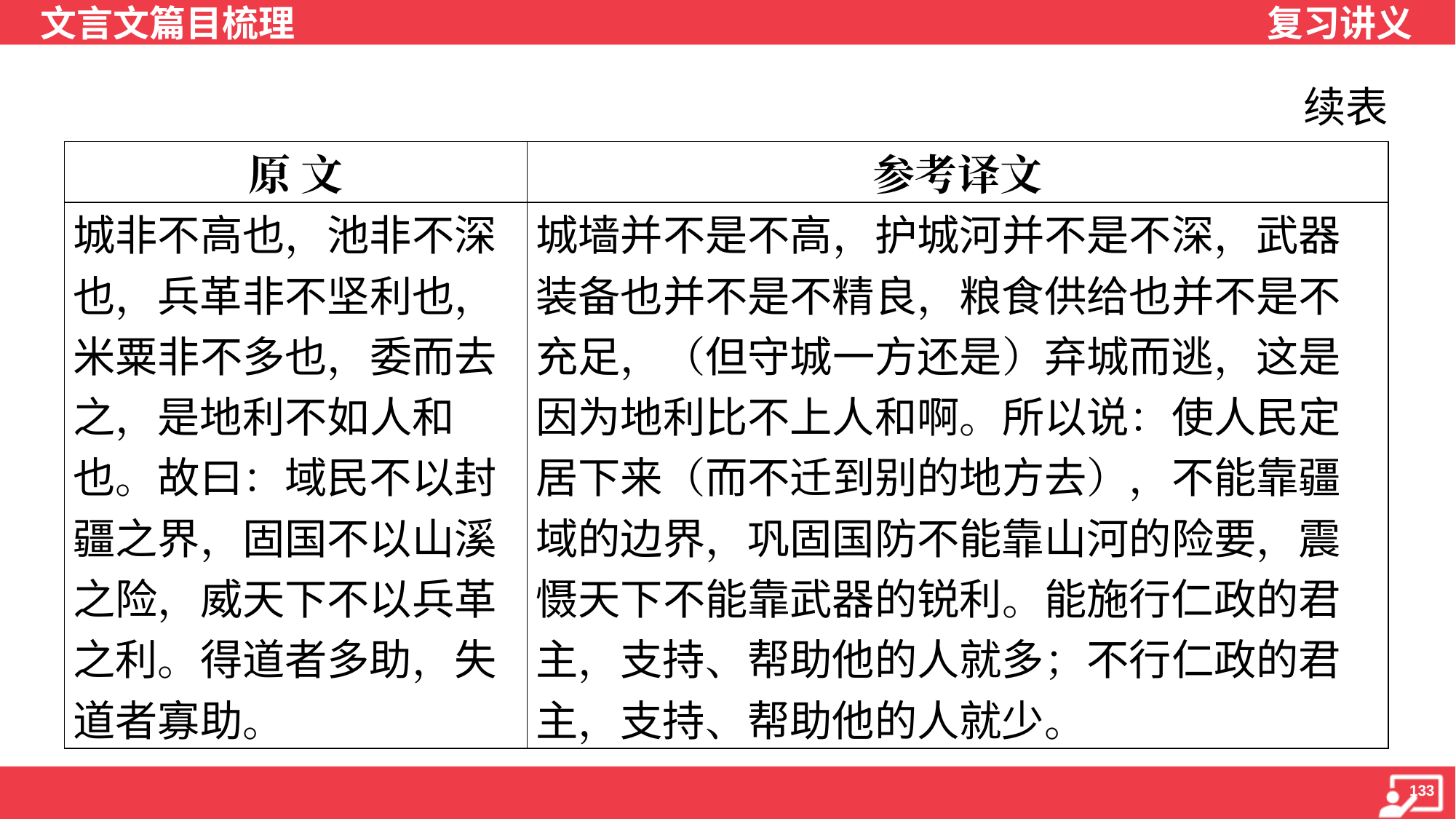

续表
| 原 文 | 参考译文 |
| --- | --- |
| 城非不高也，池非不深也，兵革非不坚利也，米粟非不多也，委而去之，是地利不如人和也。故曰：域民不以封疆之界，固国不以山溪之险，威天下不以兵革之利。得道者多助，失道者寡助。 | 城墙并不是不高，护城河并不是不深，武器装备也并不是不精良，粮食供给也并不是不充足，（但守城一方还是）弃城而逃，这是因为地利比不上人和啊。所以说：使人民定居下来（而不迁到别的地方去），不能靠疆域的边界，巩固国防不能靠山河的险要，震慑天下不能靠武器的锐利。能施行仁政的君主，支持、帮助他的人就多；不行仁政的君主，支持、帮助他的人就少。 |